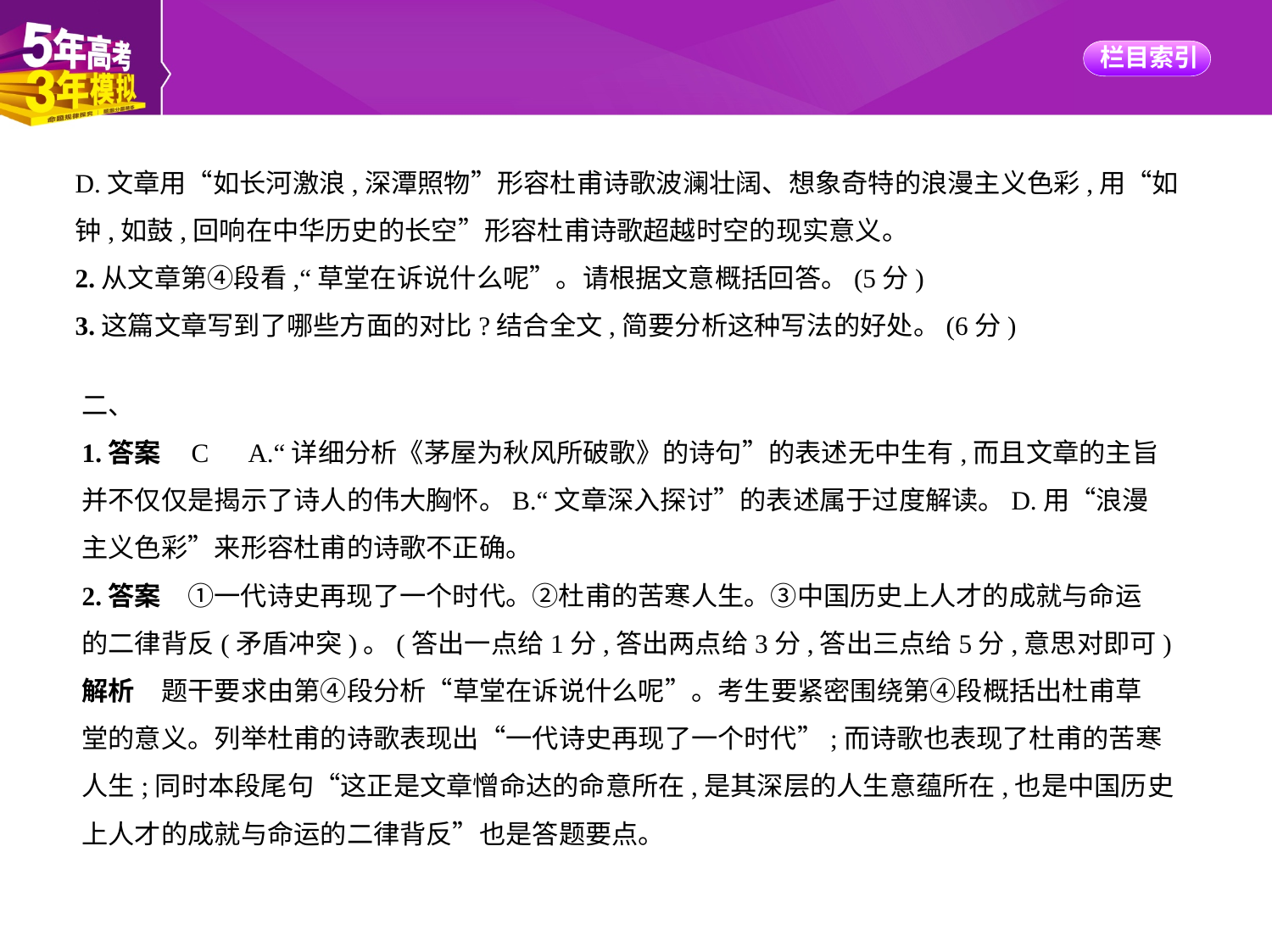

D.文章用“如长河激浪,深潭照物”形容杜甫诗歌波澜壮阔、想象奇特的浪漫主义色彩,用“如
钟,如鼓,回响在中华历史的长空”形容杜甫诗歌超越时空的现实意义。
2.从文章第④段看,“草堂在诉说什么呢”。请根据文意概括回答。(5分)
3.这篇文章写到了哪些方面的对比?结合全文,简要分析这种写法的好处。(6分)
二、
1.答案    C　A.“详细分析《茅屋为秋风所破歌》的诗句”的表述无中生有,而且文章的主旨
并不仅仅是揭示了诗人的伟大胸怀。B.“文章深入探讨”的表述属于过度解读。D.用“浪漫
主义色彩”来形容杜甫的诗歌不正确。
2.答案　①一代诗史再现了一个时代。②杜甫的苦寒人生。③中国历史上人才的成就与命运
的二律背反(矛盾冲突)。(答出一点给1分,答出两点给3分,答出三点给5分,意思对即可)
解析　题干要求由第④段分析“草堂在诉说什么呢”。考生要紧密围绕第④段概括出杜甫草
堂的意义。列举杜甫的诗歌表现出“一代诗史再现了一个时代”;而诗歌也表现了杜甫的苦寒
人生;同时本段尾句“这正是文章憎命达的命意所在,是其深层的人生意蕴所在,也是中国历史
上人才的成就与命运的二律背反”也是答题要点。